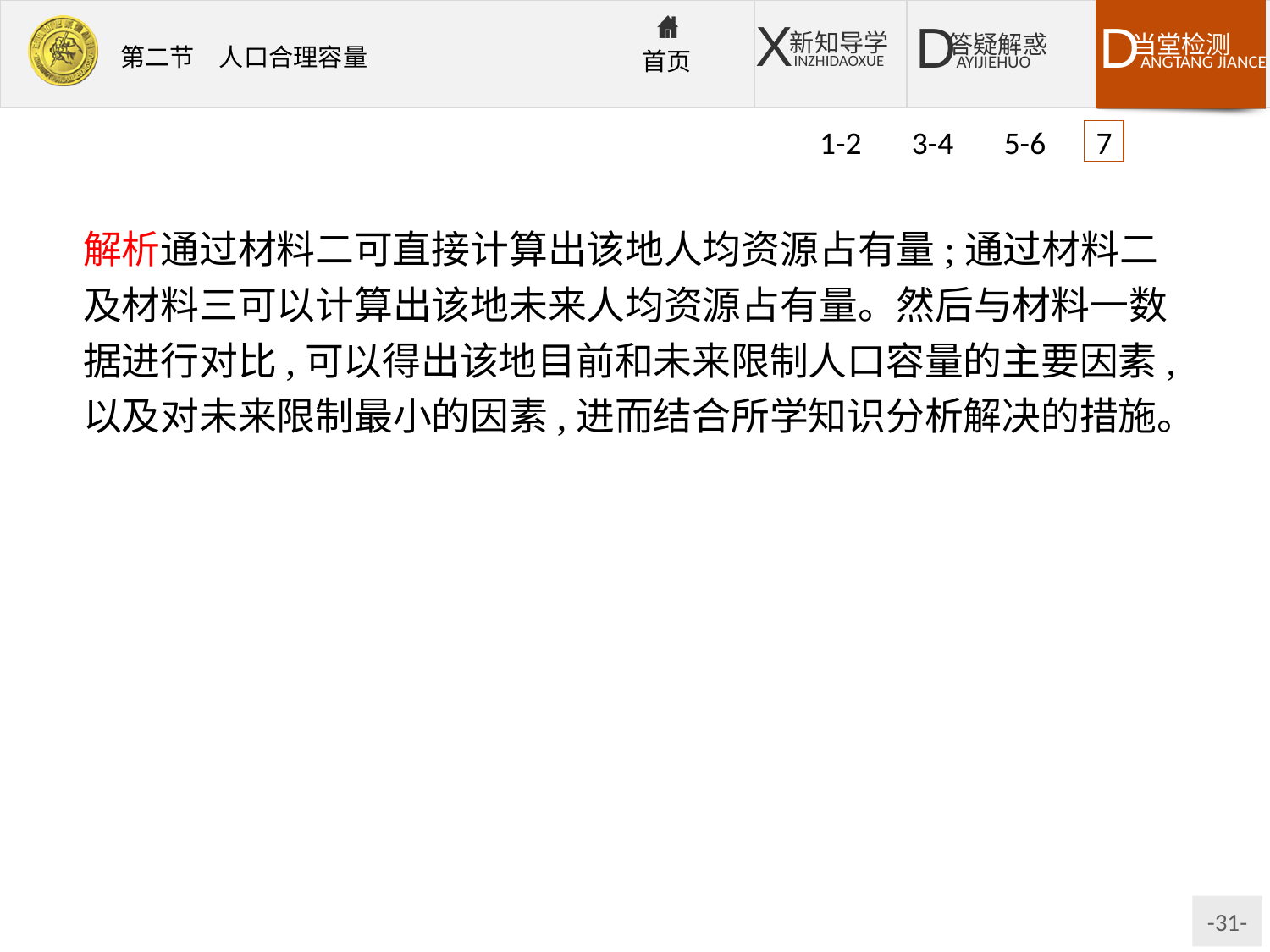

1-2       3-4       5-6       7

解析通过材料二可直接计算出该地人均资源占有量;通过材料二及材料三可以计算出该地未来人均资源占有量。然后与材料一数据进行对比,可以得出该地目前和未来限制人口容量的主要因素,以及对未来限制最小的因素,进而结合所学知识分析解决的措施。
答案(1)森林　耕地　①在城市、工程交通建设中尽量节约用地,少占耕地;②积极开发宜农荒地;③加大农业科技投入,提高农产品质量和单位面积产量;④适当输入或进口部分农副产品,以满足人们生产和生活的需要。
(2)淡水　节约用水,防治水污染;建设水利设施,调节水资源的时空分布。